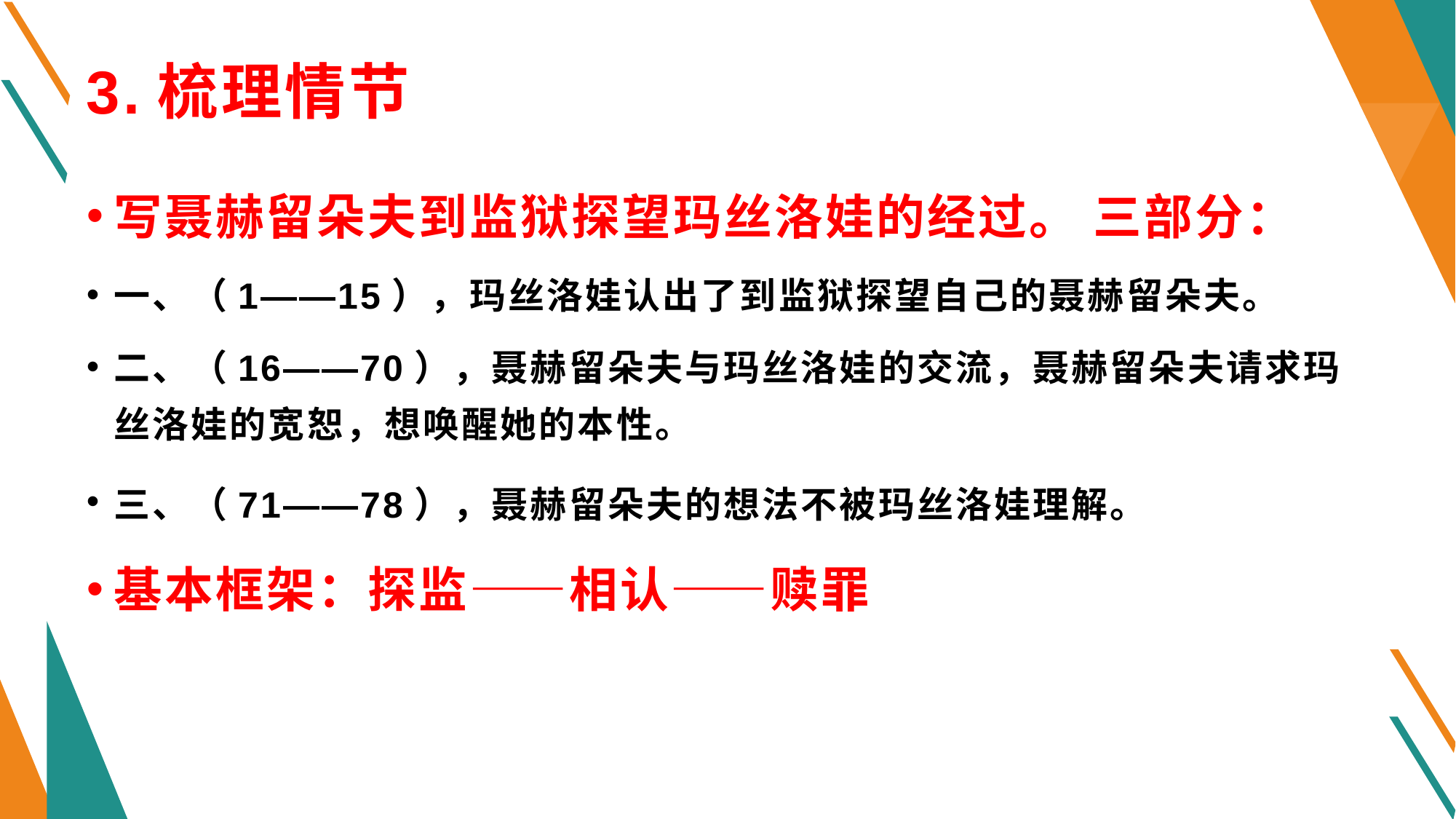

# 3.梳理情节
写聂赫留朵夫到监狱探望玛丝洛娃的经过。 三部分：
一、（1——15），玛丝洛娃认出了到监狱探望自己的聂赫留朵夫。
二、（16——70），聂赫留朵夫与玛丝洛娃的交流，聂赫留朵夫请求玛丝洛娃的宽恕，想唤醒她的本性。
三、（71——78），聂赫留朵夫的想法不被玛丝洛娃理解。
基本框架：探监——相认——赎罪